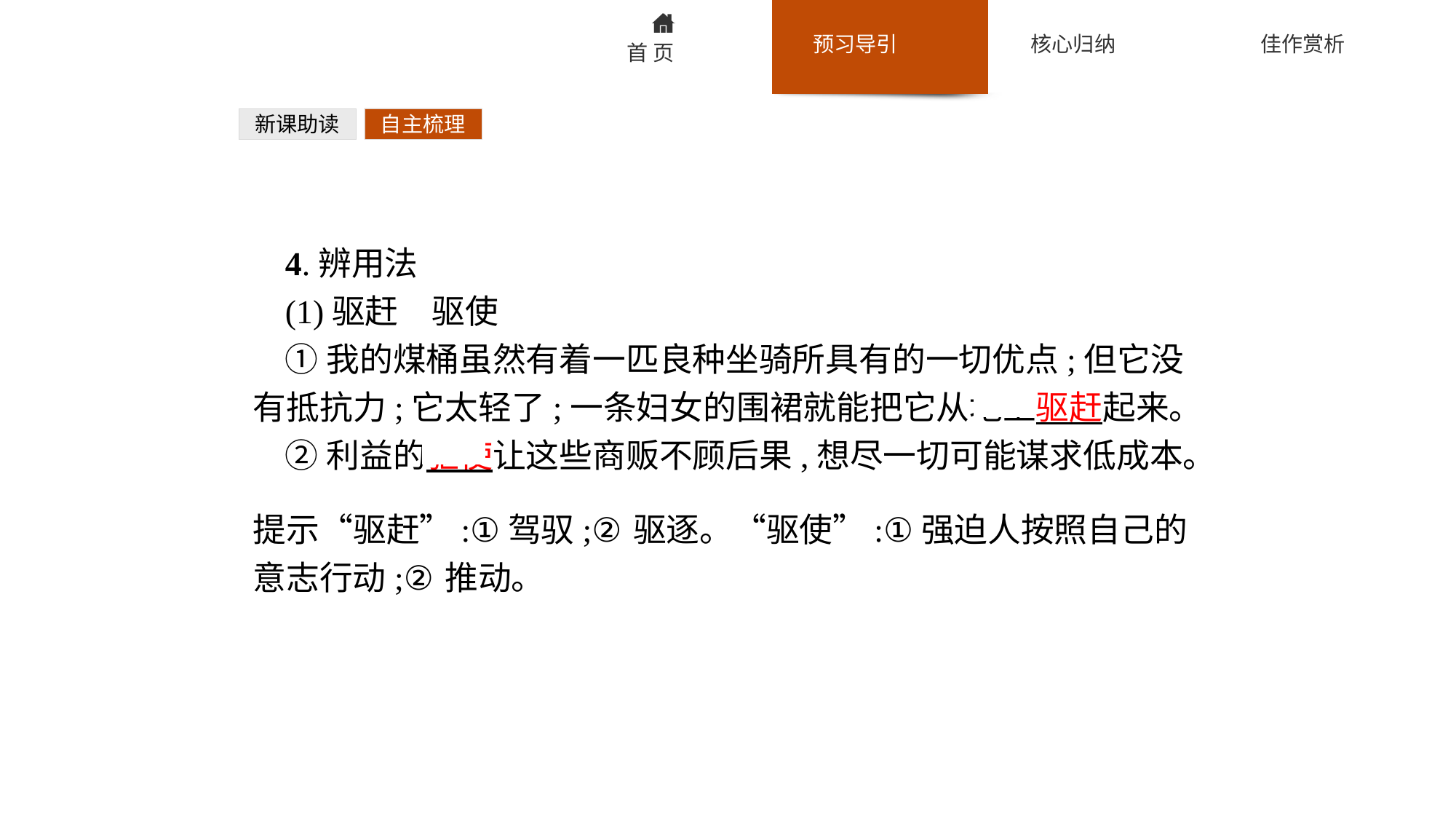

新课助读
自主梳理
4.辨用法
(1)驱赶　驱使
①我的煤桶虽然有着一匹良种坐骑所具有的一切优点;但它没有抵抗力;它太轻了;一条妇女的围裙就能把它从地上驱赶起来。
②利益的驱使让这些商贩不顾后果,想尽一切可能谋求低成本。

提示“驱赶”:①驾驭;②驱逐。“驱使”:①强迫人按照自己的意志行动;②推动。